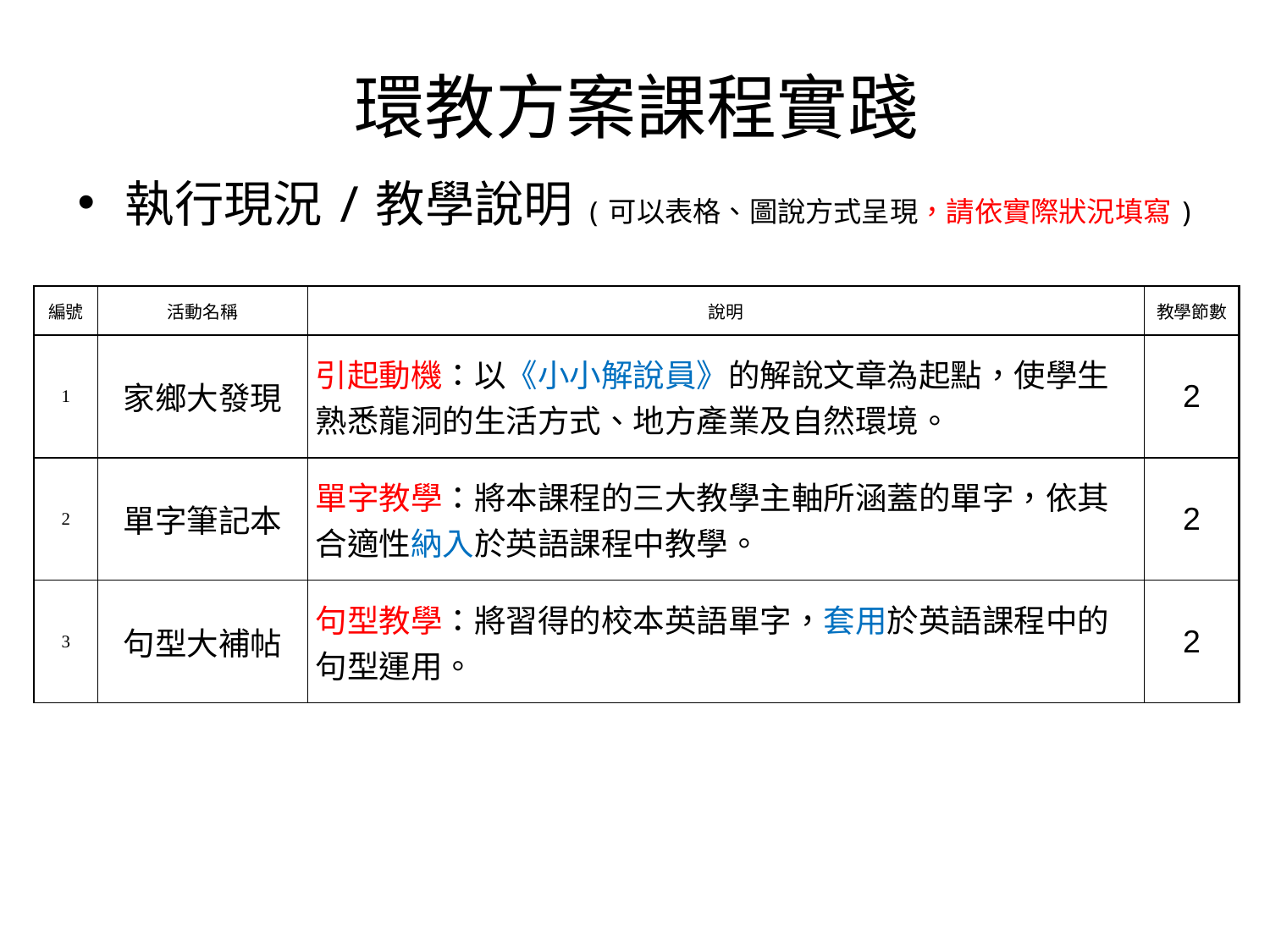

# 環教方案課程實踐
執行現況/教學說明(可以表格、圖說方式呈現，請依實際狀況填寫)

| 編號 | 活動名稱 | 說明 | 教學節數 |
| --- | --- | --- | --- |
| 1 | 家鄉大發現 | 引起動機：以《小小解說員》的解說文章為起點，使學生熟悉龍洞的生活方式、地方產業及自然環境。 | 2 |
| 2 | 單字筆記本 | 單字教學：將本課程的三大教學主軸所涵蓋的單字，依其合適性納入於英語課程中教學。 | 2 |
| 3 | 句型大補帖 | 句型教學：將習得的校本英語單字，套用於英語課程中的句型運用。 | 2 |